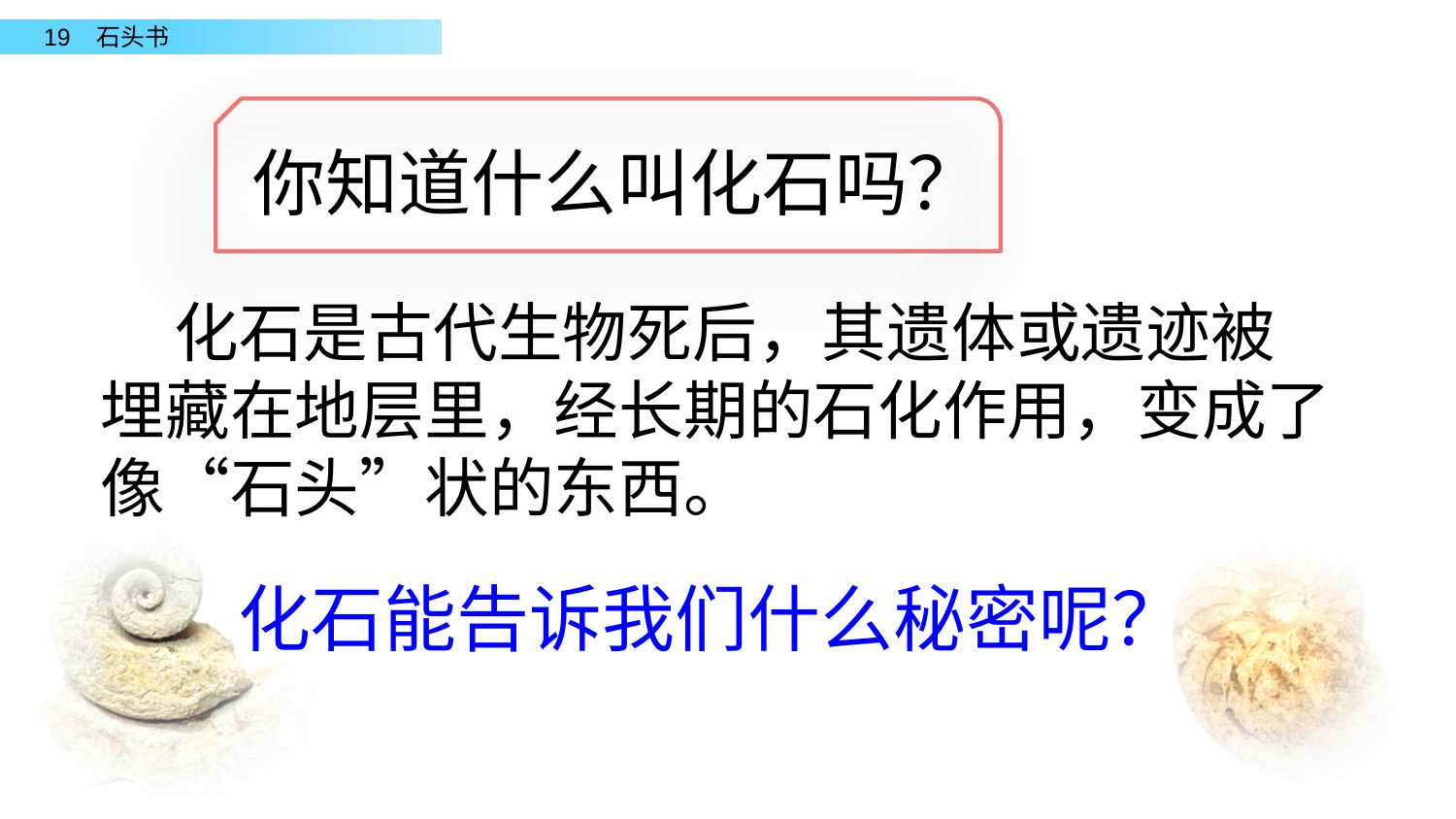

你知道什么叫化石吗？
    化石是古代生物死后，其遗体或遗迹被埋藏在地层里，经长期的石化作用，变成了像“石头”状的东西。
化石能告诉我们什么秘密呢？